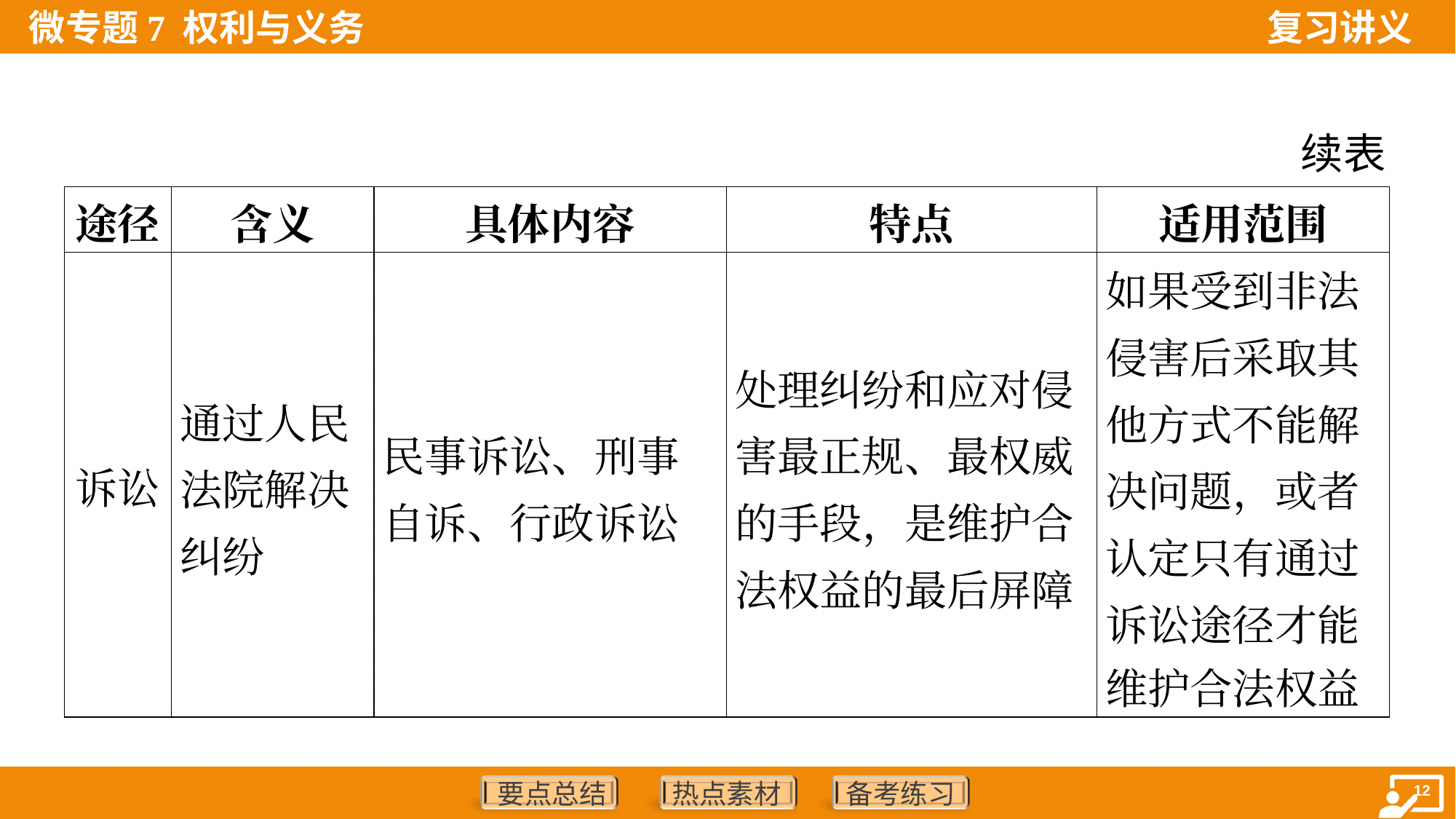

续表
| 途径 | 含义 | 具体内容 | 特点 | 适用范围 |
| --- | --- | --- | --- | --- |
| 诉讼 | 通过人民法院解决纠纷 | 民事诉讼、刑事自诉、行政诉讼 | 处理纠纷和应对侵害最正规、最权威的手段，是维护合法权益的最后屏障 | 如果受到非法 侵害后采取其 他方式不能解 决问题，或者 认定只有通过 诉讼途径才能 维护合法权益 |